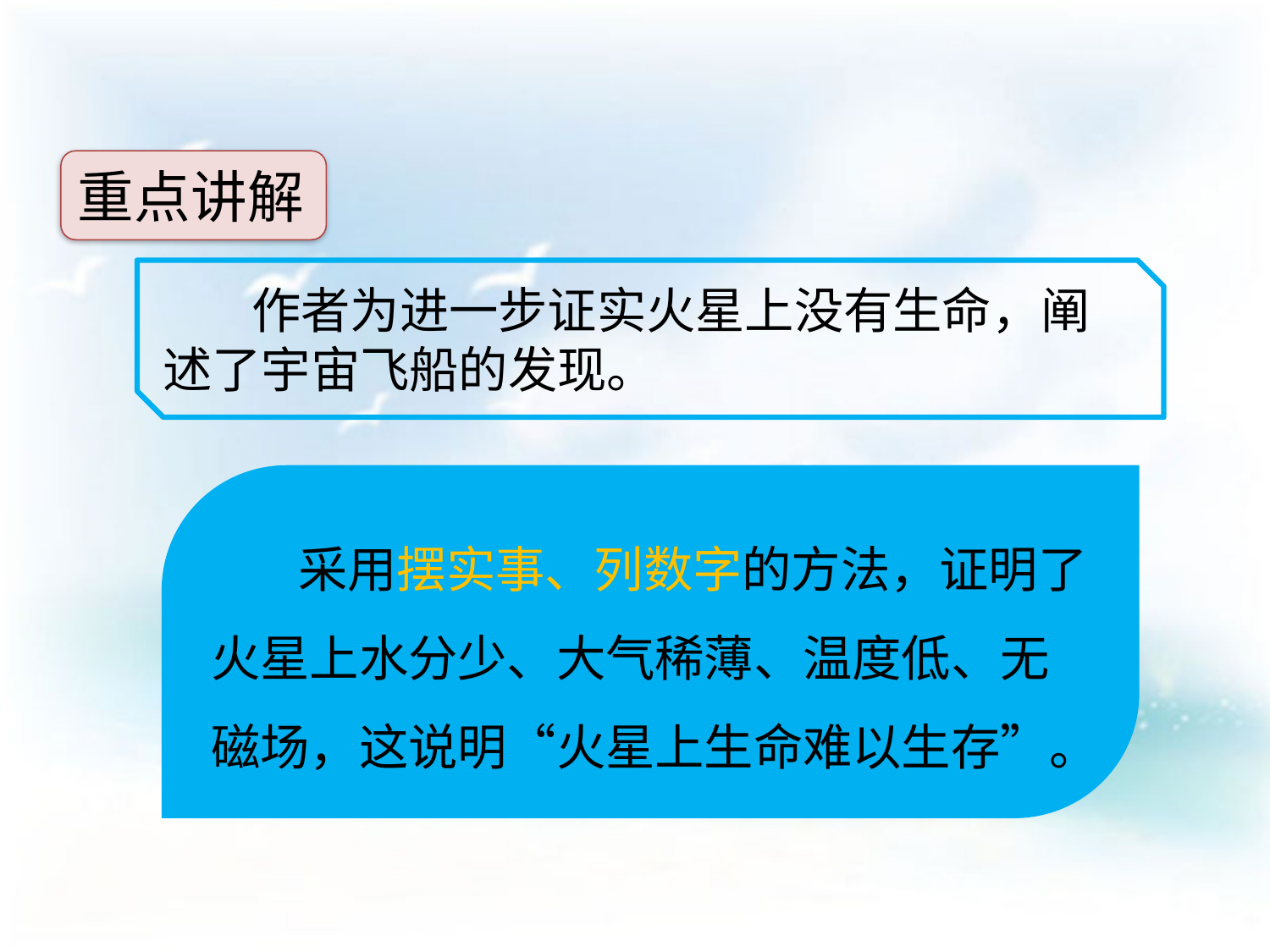

重点讲解
       作者为进一步证实火星上没有生命，阐述了宇宙飞船的发现。
   采用摆实事、列数字的方法，证明了火星上水分少、大气稀薄、温度低、无磁场，这说明“火星上生命难以生存”。